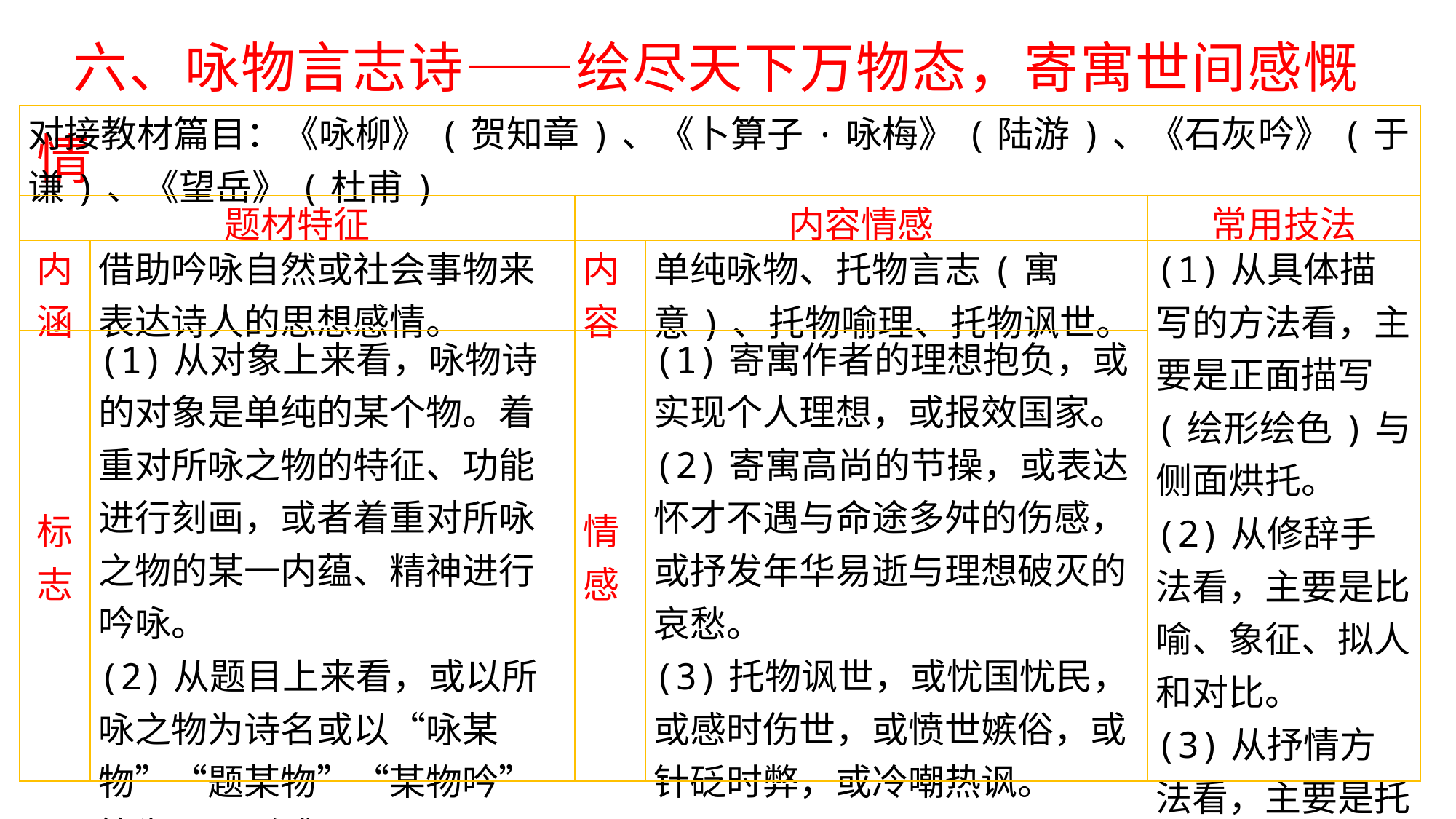

六、咏物言志诗——绘尽天下万物态，寄寓世间感慨情
| 对接教材篇目：《咏柳》(贺知章)、《卜算子·咏梅》(陆游)、《石灰吟》(于谦)、《望岳》(杜甫) |  |  |  |  |
| --- | --- | --- | --- | --- |
| 题材特征 |  | 内容情感 |  | 常用技法 |
| 内涵 | 借助吟咏自然或社会事物来表达诗人的思想感情。 | 内容 | 单纯咏物、托物言志(寓意)、托物喻理、托物讽世。 | (1)从具体描写的方法看，主要是正面描写(绘形绘色)与侧面烘托。 (2)从修辞手法看，主要是比喻、象征、拟人和对比。 (3)从抒情方法看，主要是托物言志。 |
| 标志 | (1)从对象上来看，咏物诗的对象是单纯的某个物。着重对所咏之物的特征、功能进行刻画，或者着重对所咏之物的某一内蕴、精神进行吟咏。 (2)从题目上来看，或以所咏之物为诗名或以“咏某物”“题某物”“某物吟”等为题目形式。 | 情感 | (1)寄寓作者的理想抱负，或实现个人理想，或报效国家。 (2)寄寓高尚的节操，或表达怀才不遇与命途多舛的伤感，或抒发年华易逝与理想破灭的哀愁。 (3)托物讽世，或忧国忧民，或感时伤世，或愤世嫉俗，或针砭时弊，或冷嘲热讽。 |  |